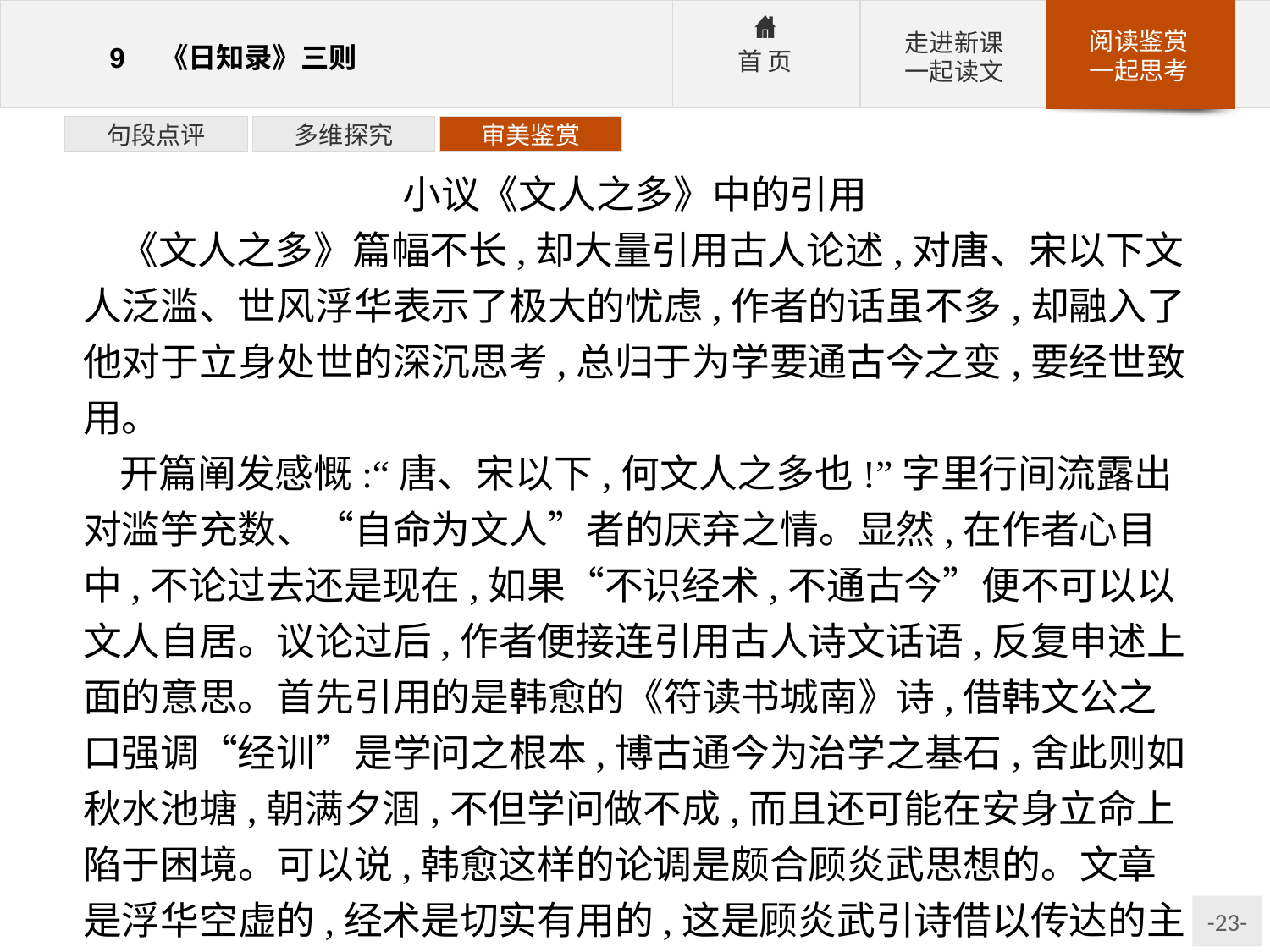

句段点评
多维探究
审美鉴赏
小议《文人之多》中的引用
《文人之多》篇幅不长,却大量引用古人论述,对唐、宋以下文人泛滥、世风浮华表示了极大的忧虑,作者的话虽不多,却融入了他对于立身处世的深沉思考,总归于为学要通古今之变,要经世致用。
开篇阐发感慨:“唐、宋以下,何文人之多也!”字里行间流露出对滥竽充数、“自命为文人”者的厌弃之情。显然,在作者心目中,不论过去还是现在,如果“不识经术,不通古今”便不可以以文人自居。议论过后,作者便接连引用古人诗文话语,反复申述上面的意思。首先引用的是韩愈的《符读书城南》诗,借韩文公之口强调“经训”是学问之根本,博古通今为治学之基石,舍此则如秋水池塘,朝满夕涸,不但学问做不成,而且还可能在安身立命上陷于困境。可以说,韩愈这样的论调是颇合顾炎武思想的。文章是浮华空虚的,经术是切实有用的,这是顾炎武引诗借以传达的主要意思。